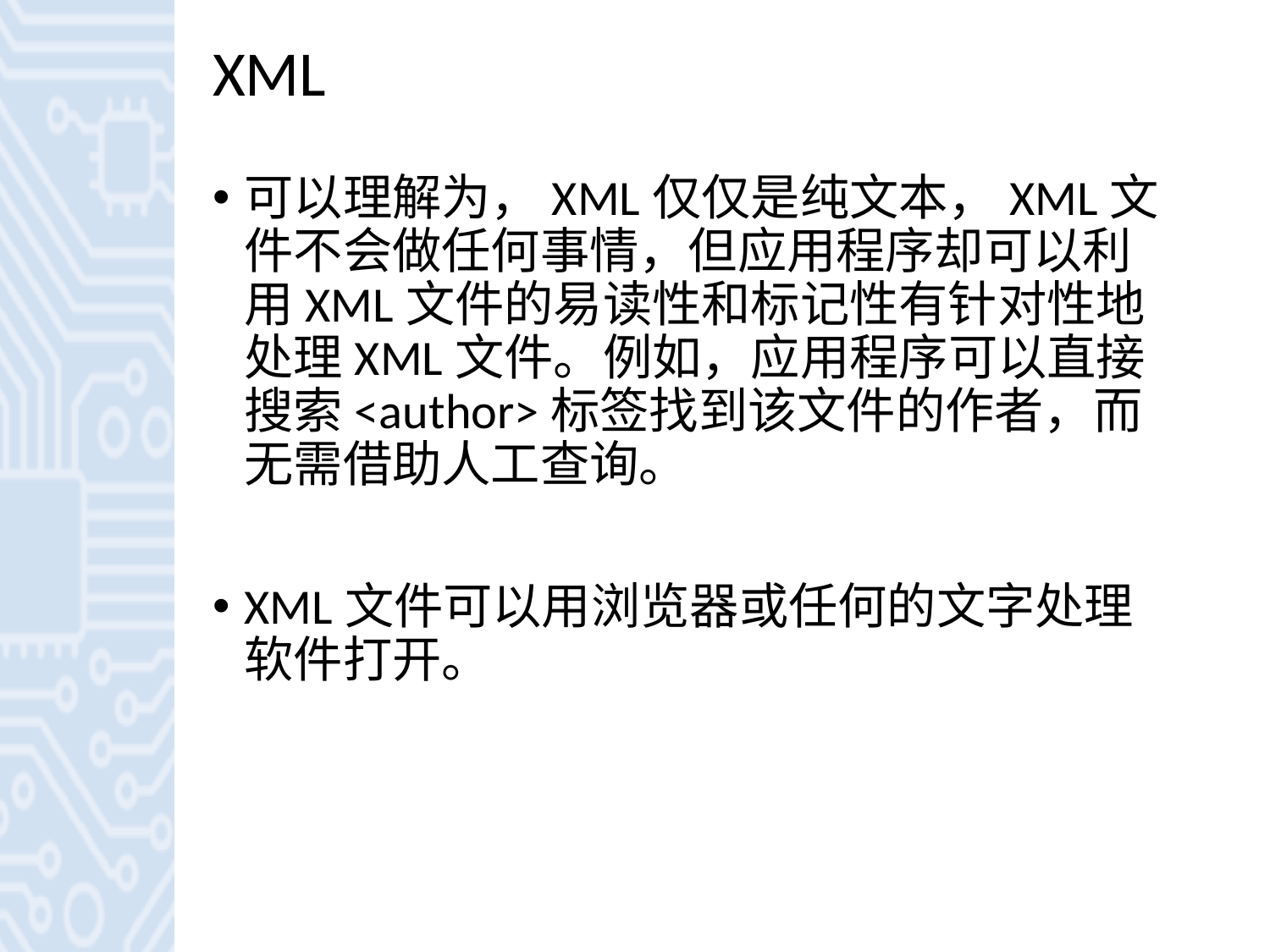

# XML
可以理解为，XML仅仅是纯文本，XML文件不会做任何事情，但应用程序却可以利用XML文件的易读性和标记性有针对性地处理XML文件。例如，应用程序可以直接搜索<author>标签找到该文件的作者，而无需借助人工查询。

XML文件可以用浏览器或任何的文字处理软件打开。